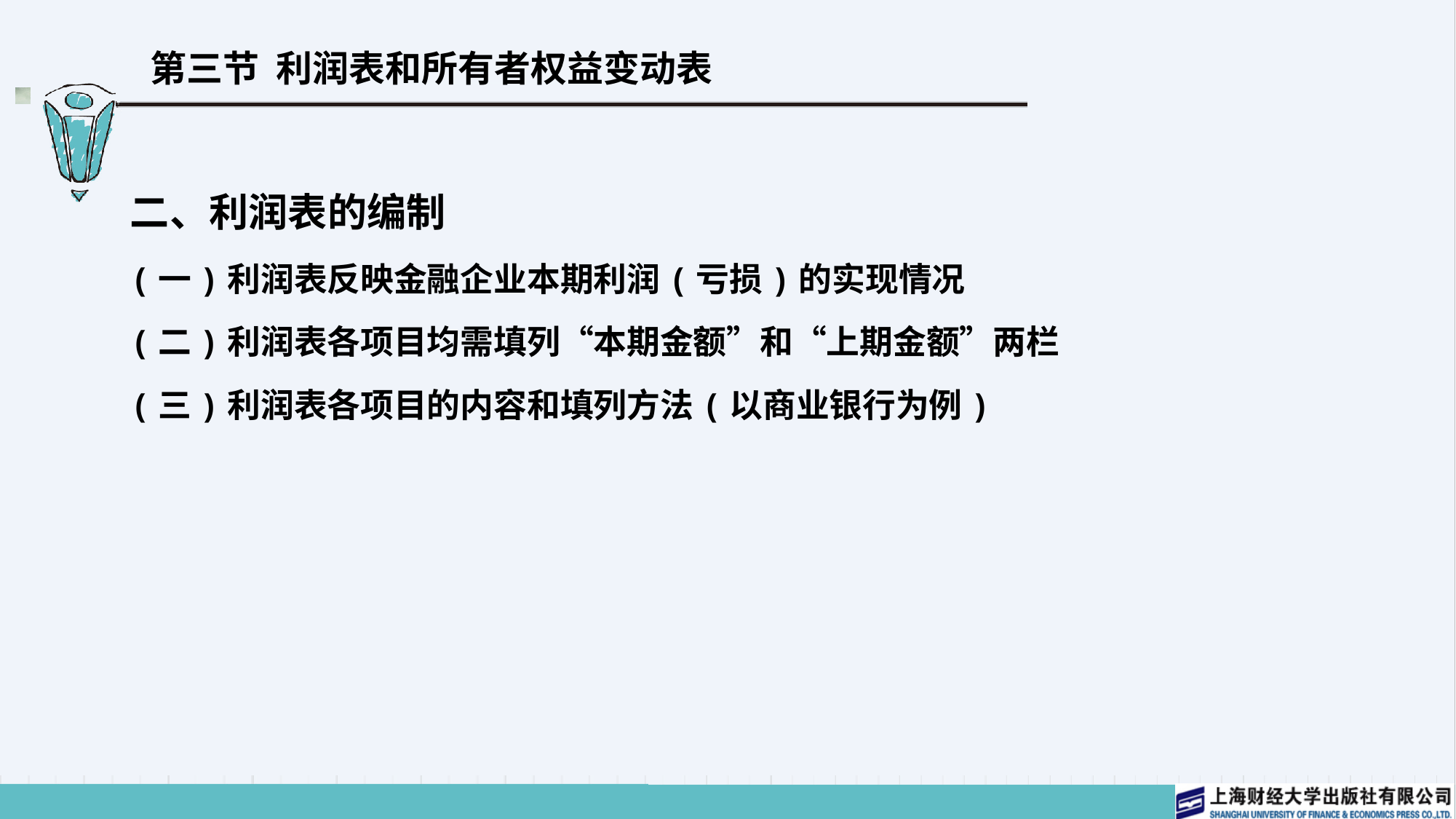

# 第三节  利润表和所有者权益变动表
二、利润表的编制
(一)利润表反映金融企业本期利润(亏损)的实现情况
(二)利润表各项目均需填列“本期金额”和“上期金额”两栏
(三)利润表各项目的内容和填列方法(以商业银行为例)